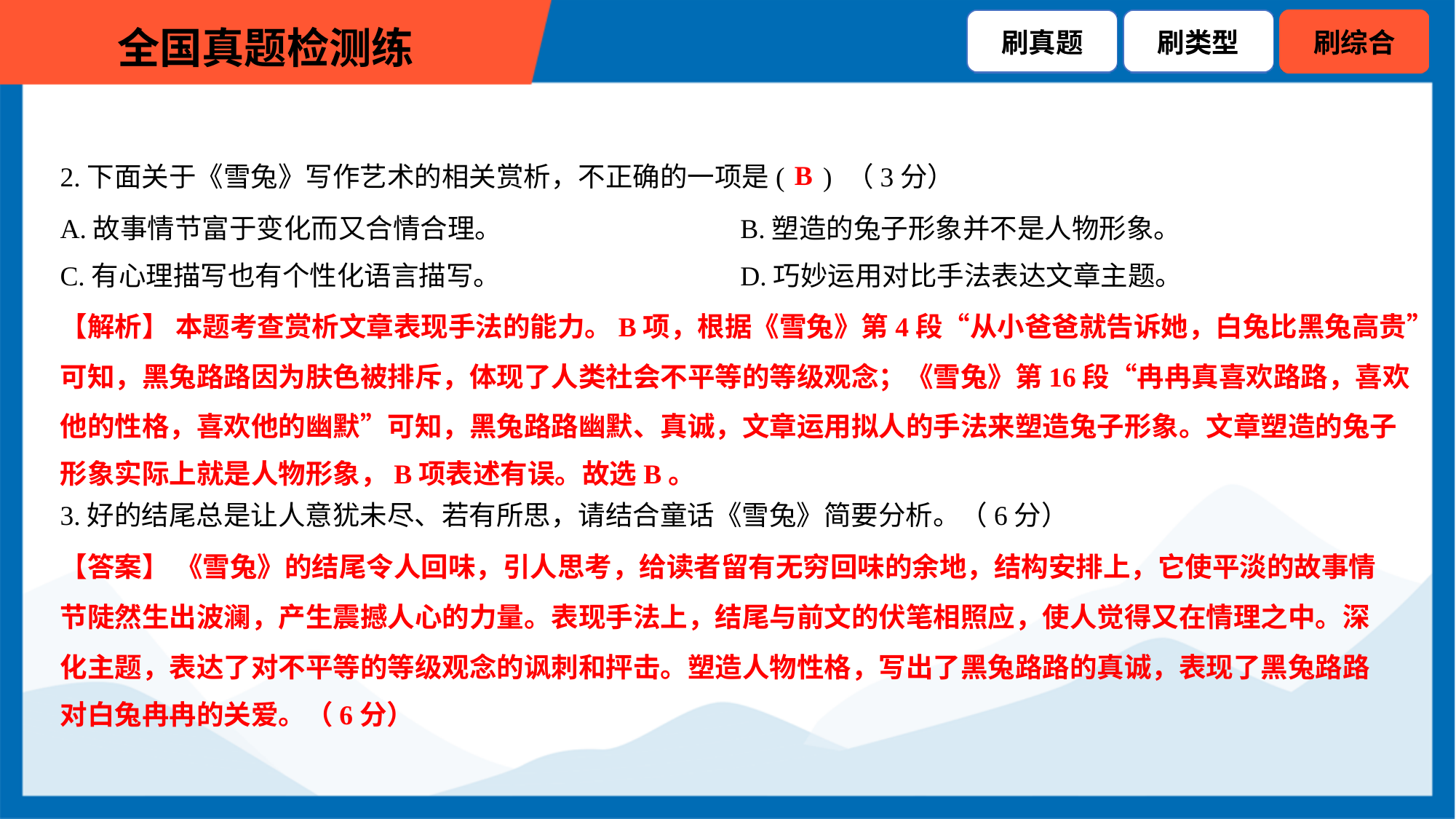

B
2.下面关于《雪兔》写作艺术的相关赏析，不正确的一项是(     ) （3分）
A.故事情节富于变化而又合情合理。	B.塑造的兔子形象并不是人物形象。
C.有心理描写也有个性化语言描写。	D.巧妙运用对比手法表达文章主题。
【解析】 本题考查赏析文章表现手法的能力。B项，根据《雪兔》第4段“从小爸爸就告诉她，白兔比黑兔高贵”
可知，黑兔路路因为肤色被排斥，体现了人类社会不平等的等级观念；《雪兔》第16段“冉冉真喜欢路路，喜欢
他的性格，喜欢他的幽默”可知，黑兔路路幽默、真诚，文章运用拟人的手法来塑造兔子形象。文章塑造的兔子
形象实际上就是人物形象，B项表述有误。故选B。
3.好的结尾总是让人意犹未尽、若有所思，请结合童话《雪兔》简要分析。（6分）
【答案】 《雪兔》的结尾令人回味，引人思考，给读者留有无穷回味的余地，结构安排上，它使平淡的故事情
节陡然生出波澜，产生震撼人心的力量。表现手法上，结尾与前文的伏笔相照应，使人觉得又在情理之中。深
化主题，表达了对不平等的等级观念的讽刺和抨击。塑造人物性格，写出了黑兔路路的真诚，表现了黑兔路路
对白兔冉冉的关爱。（6分）